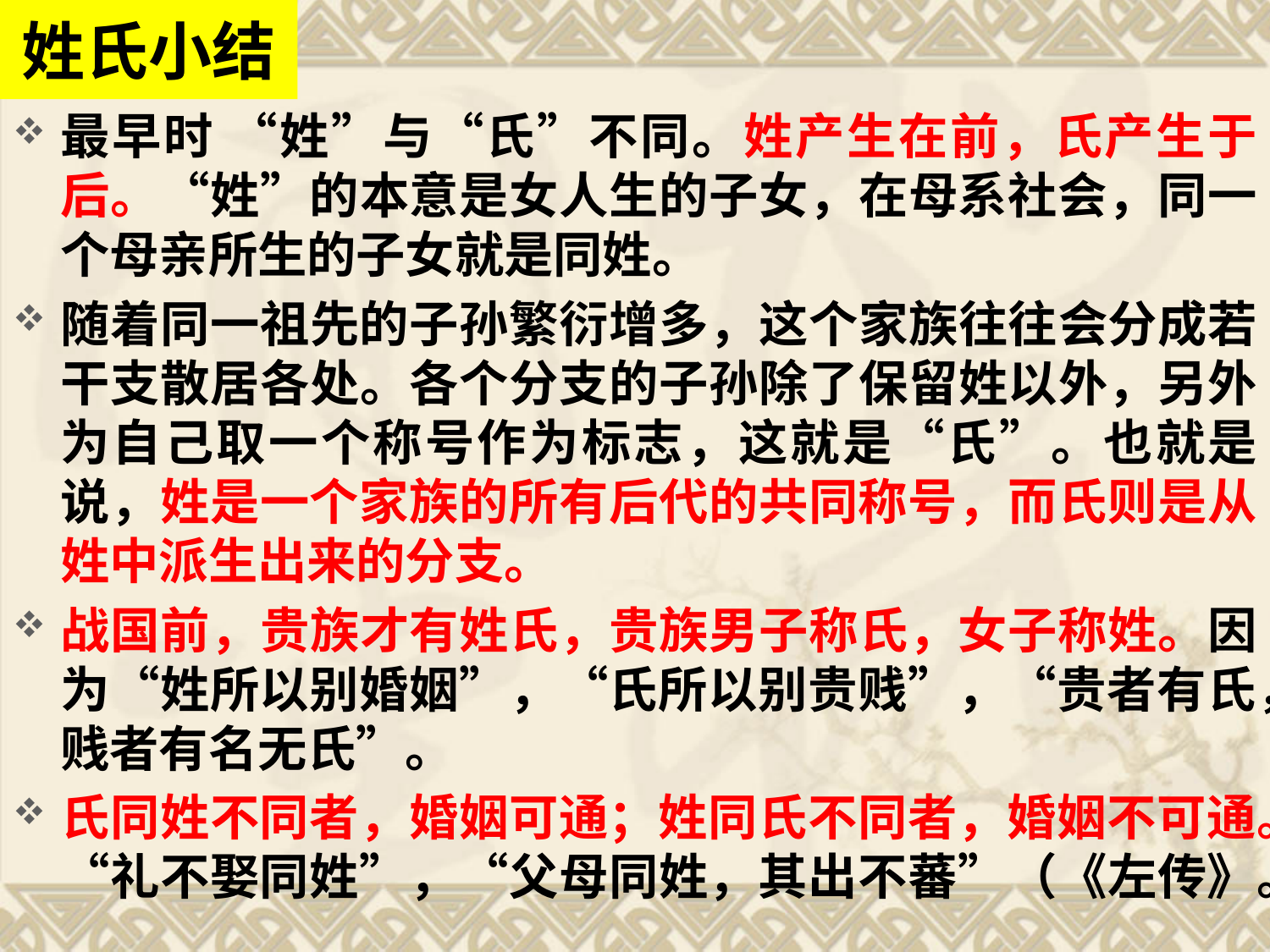

姓氏小结
最早时 “姓”与“氏”不同。姓产生在前，氏产生于后。“姓”的本意是女人生的子女，在母系社会，同一个母亲所生的子女就是同姓。
随着同一祖先的子孙繁衍增多，这个家族往往会分成若干支散居各处。各个分支的子孙除了保留姓以外，另外为自己取一个称号作为标志，这就是“氏”。也就是说，姓是一个家族的所有后代的共同称号，而氏则是从姓中派生出来的分支。
战国前，贵族才有姓氏，贵族男子称氏，女子称姓。因为“姓所以别婚姻”，“氏所以别贵贱”，“贵者有氏，贱者有名无氏”。
氏同姓不同者，婚姻可通；姓同氏不同者，婚姻不可通。“礼不娶同姓”，“父母同姓，其出不蕃”（《左传》。